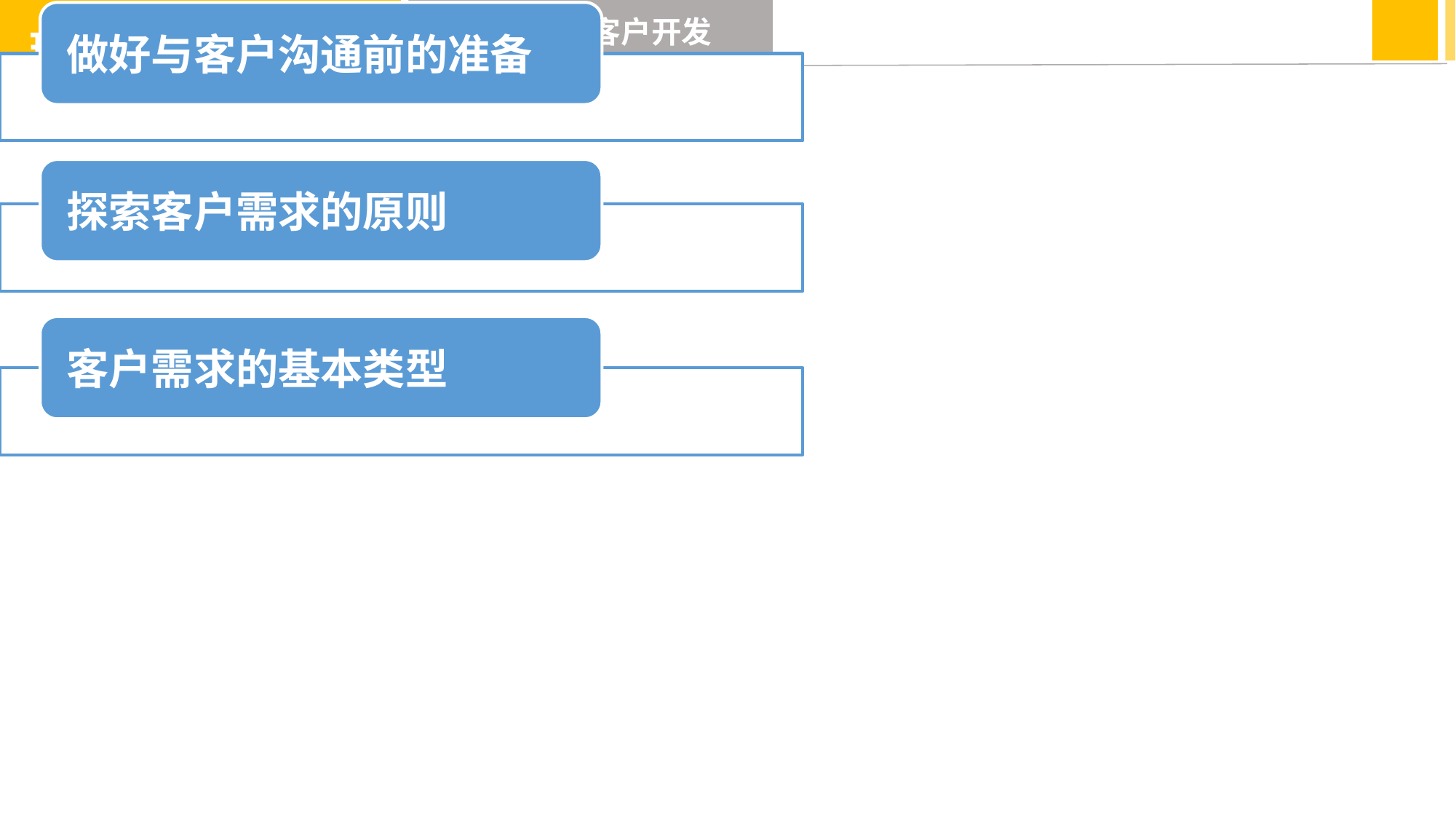

理解目标客户需求

实施目标客户开发

做好与客户沟通前的准备

探索客户需求的原则

客户需求的基本类型